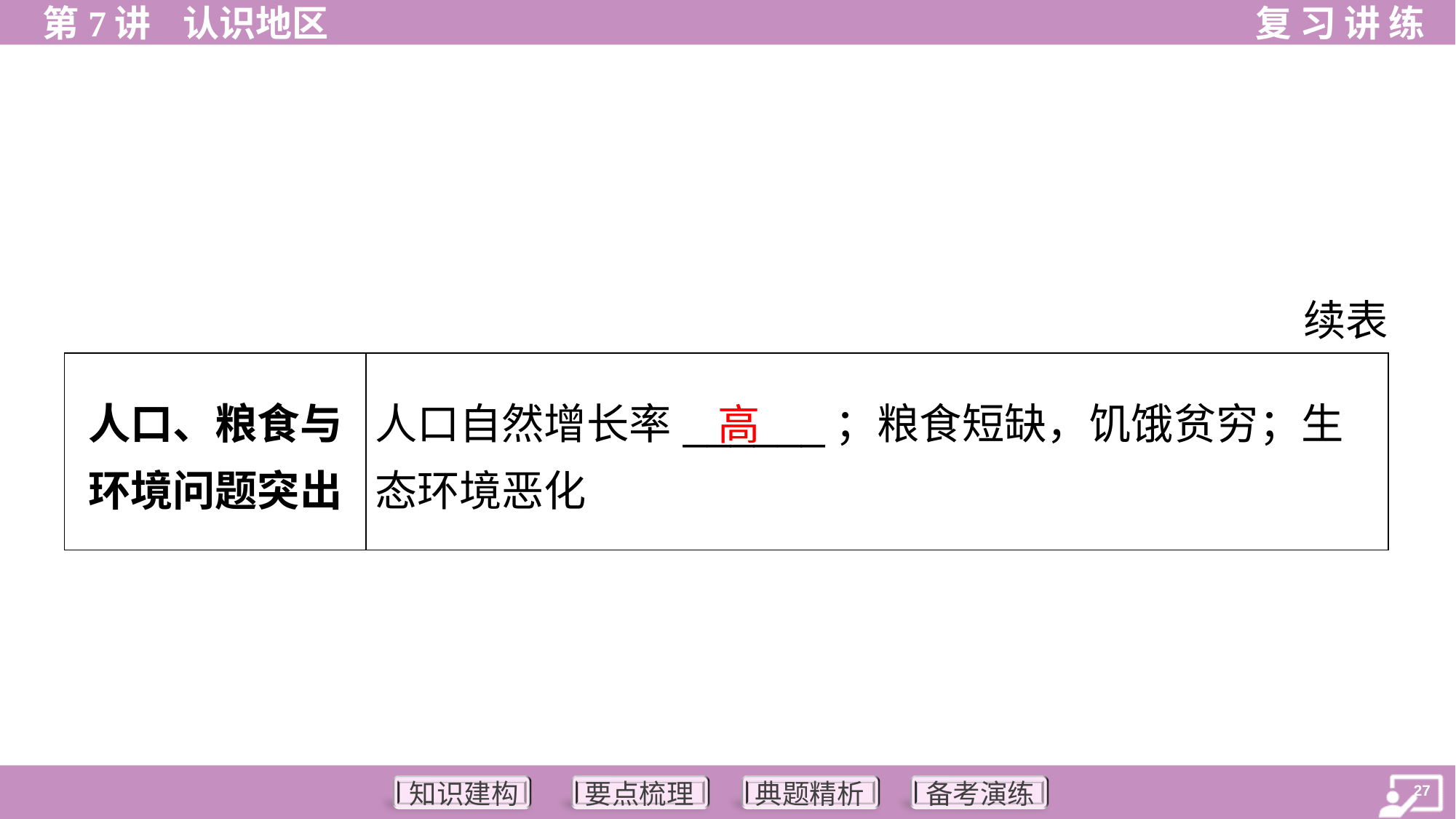

续表
| 人口、粮食与环境问题突出 | 人口自然增长率\_\_\_\_\_\_；粮食短缺，饥饿贫穷；生态环境恶化 |
| --- | --- |
高